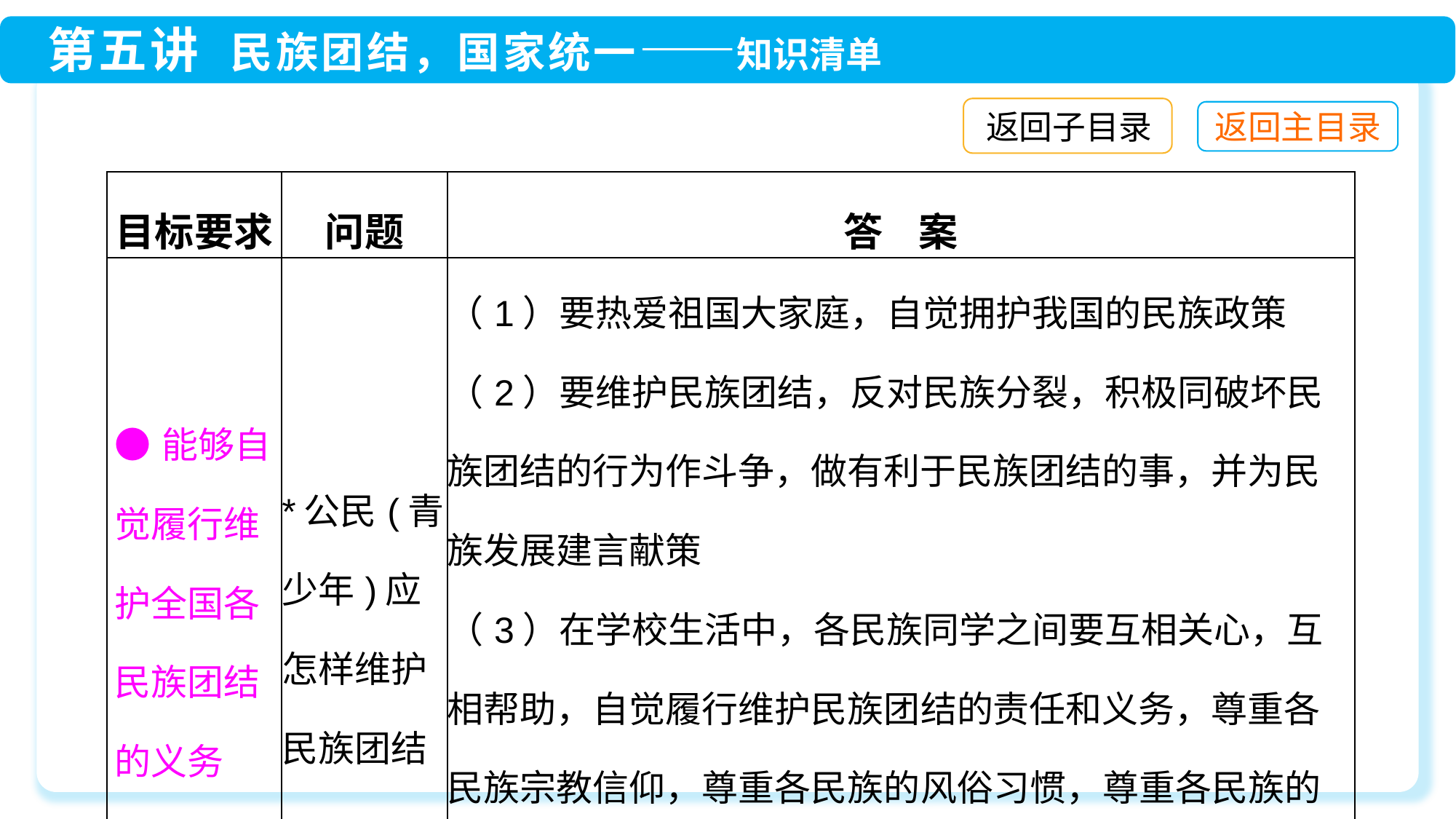

返回子目录
| 目标要求 | 问题 | 答 案 |
| --- | --- | --- |
| ●能够自觉履行维护全国各民族团结的义务 | \*公民(青少年)应怎样维护民族团结 | （1）要热爱祖国大家庭，自觉拥护我国的民族政策 （2）要维护民族团结，反对民族分裂，积极同破坏民族团结的行为作斗争，做有利于民族团结的事，并为民族发展建言献策 （3）在学校生活中，各民族同学之间要互相关心，互相帮助，自觉履行维护民族团结的责任和义务，尊重各民族宗教信仰，尊重各民族的风俗习惯，尊重各民族的语言文字。以实际行动自觉履行维护民族团结的光荣义务 |